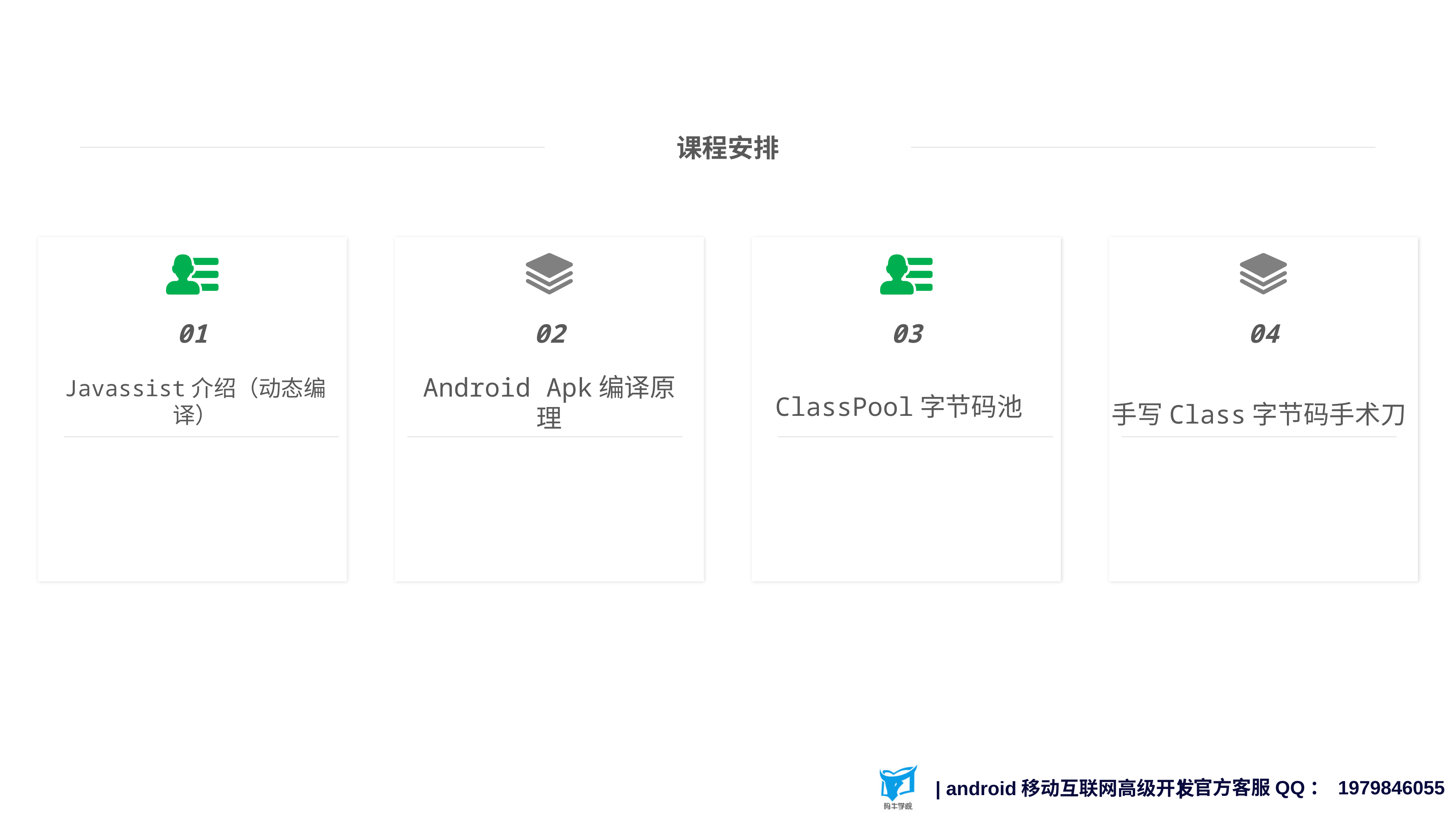

课程安排

01
Javassist介绍（动态编译）

02

03

04
手写Class字节码手术刀

Android Apk编译原理
ClassPool字节码池